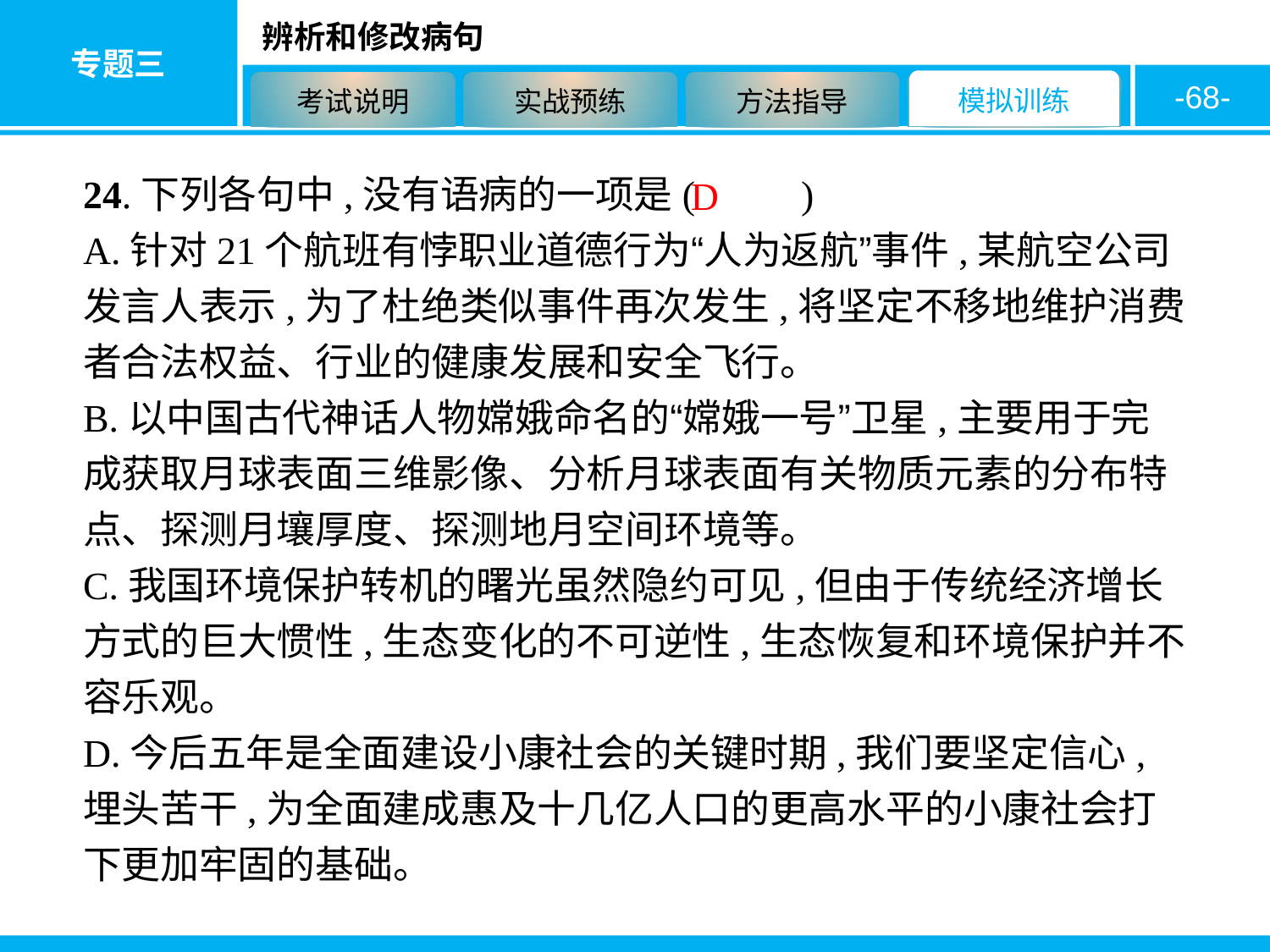

-68-
24.下列各句中,没有语病的一项是( 　　)
A.针对21个航班有悖职业道德行为“人为返航”事件,某航空公司发言人表示,为了杜绝类似事件再次发生,将坚定不移地维护消费者合法权益、行业的健康发展和安全飞行。
B.以中国古代神话人物嫦娥命名的“嫦娥一号”卫星,主要用于完成获取月球表面三维影像、分析月球表面有关物质元素的分布特点、探测月壤厚度、探测地月空间环境等。
C.我国环境保护转机的曙光虽然隐约可见,但由于传统经济增长方式的巨大惯性,生态变化的不可逆性,生态恢复和环境保护并不容乐观。
D.今后五年是全面建设小康社会的关键时期,我们要坚定信心,埋头苦干,为全面建成惠及十几亿人口的更高水平的小康社会打下更加牢固的基础。
D